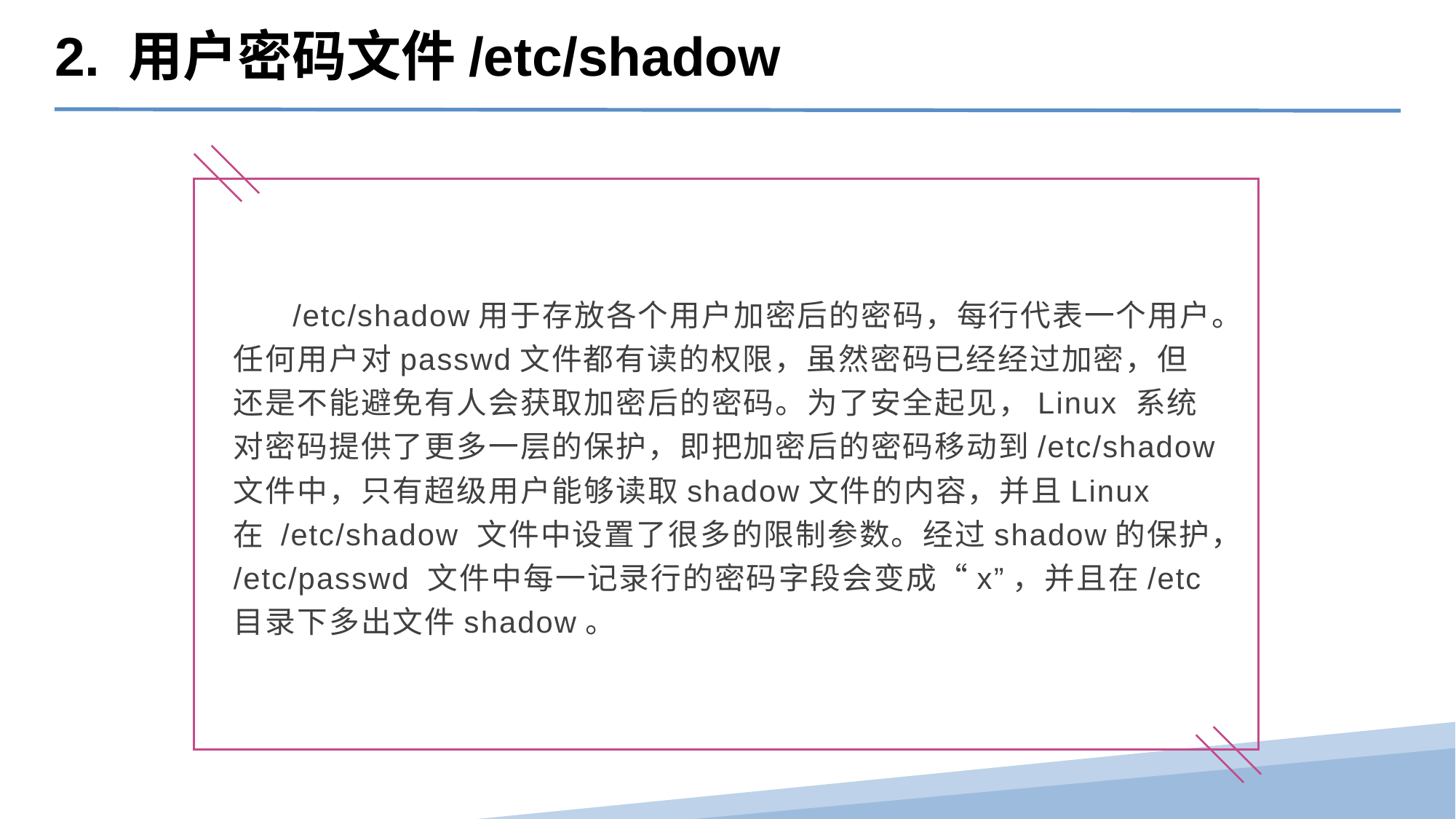

2. 用户密码文件/etc/shadow

      /etc/shadow用于存放各个用户加密后的密码，每行代表一个用户。任何用户对passwd文件都有读的权限，虽然密码已经经过加密，但还是不能避免有人会获取加密后的密码。为了安全起见，Linux 系统对密码提供了更多一层的保护，即把加密后的密码移动到/etc/shadow文件中，只有超级用户能够读取shadow文件的内容，并且Linux在 /etc/shadow 文件中设置了很多的限制参数。经过shadow的保护，/etc/passwd 文件中每一记录行的密码字段会变成“x”，并且在/etc 目录下多出文件shadow。